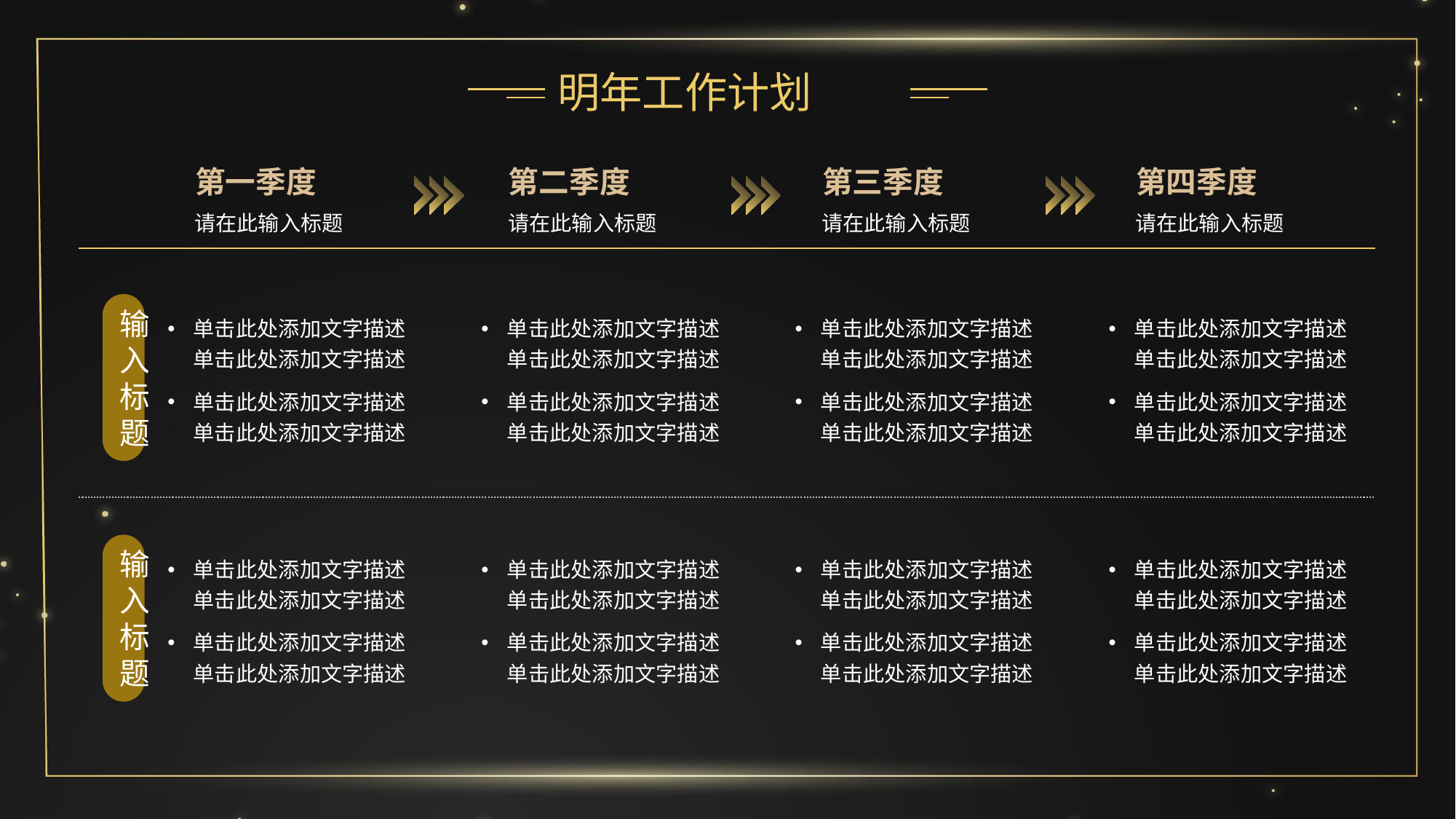

明年工作计划
第一季度
请在此输入标题
单击此处添加文字描述单击此处添加文字描述
单击此处添加文字描述单击此处添加文字描述
单击此处添加文字描述单击此处添加文字描述
单击此处添加文字描述单击此处添加文字描述
第二季度
请在此输入标题
单击此处添加文字描述单击此处添加文字描述
单击此处添加文字描述单击此处添加文字描述
单击此处添加文字描述单击此处添加文字描述
单击此处添加文字描述单击此处添加文字描述
第三季度
请在此输入标题
单击此处添加文字描述单击此处添加文字描述
单击此处添加文字描述单击此处添加文字描述
单击此处添加文字描述单击此处添加文字描述
单击此处添加文字描述单击此处添加文字描述
第四季度
请在此输入标题
单击此处添加文字描述单击此处添加文字描述
单击此处添加文字描述单击此处添加文字描述
单击此处添加文字描述单击此处添加文字描述
单击此处添加文字描述单击此处添加文字描述

输入标题
输入标题